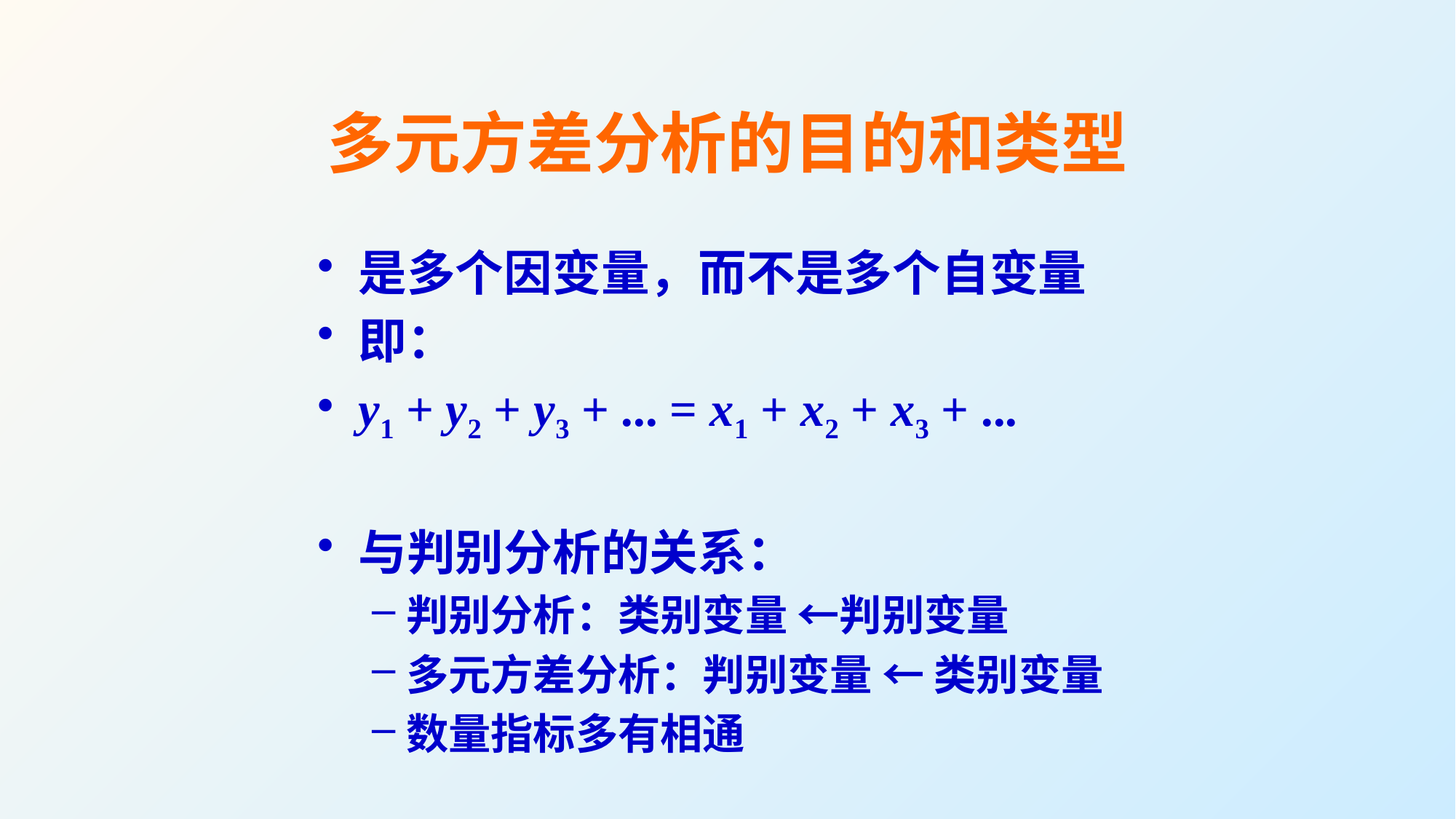

# 多元方差分析的目的和类型
是多个因变量，而不是多个自变量
即：
y1 + y2 + y3 + ... = x1 + x2 + x3 + ...

与判别分析的关系：
判别分析：类别变量 ←判别变量
多元方差分析：判别变量 ← 类别变量
数量指标多有相通